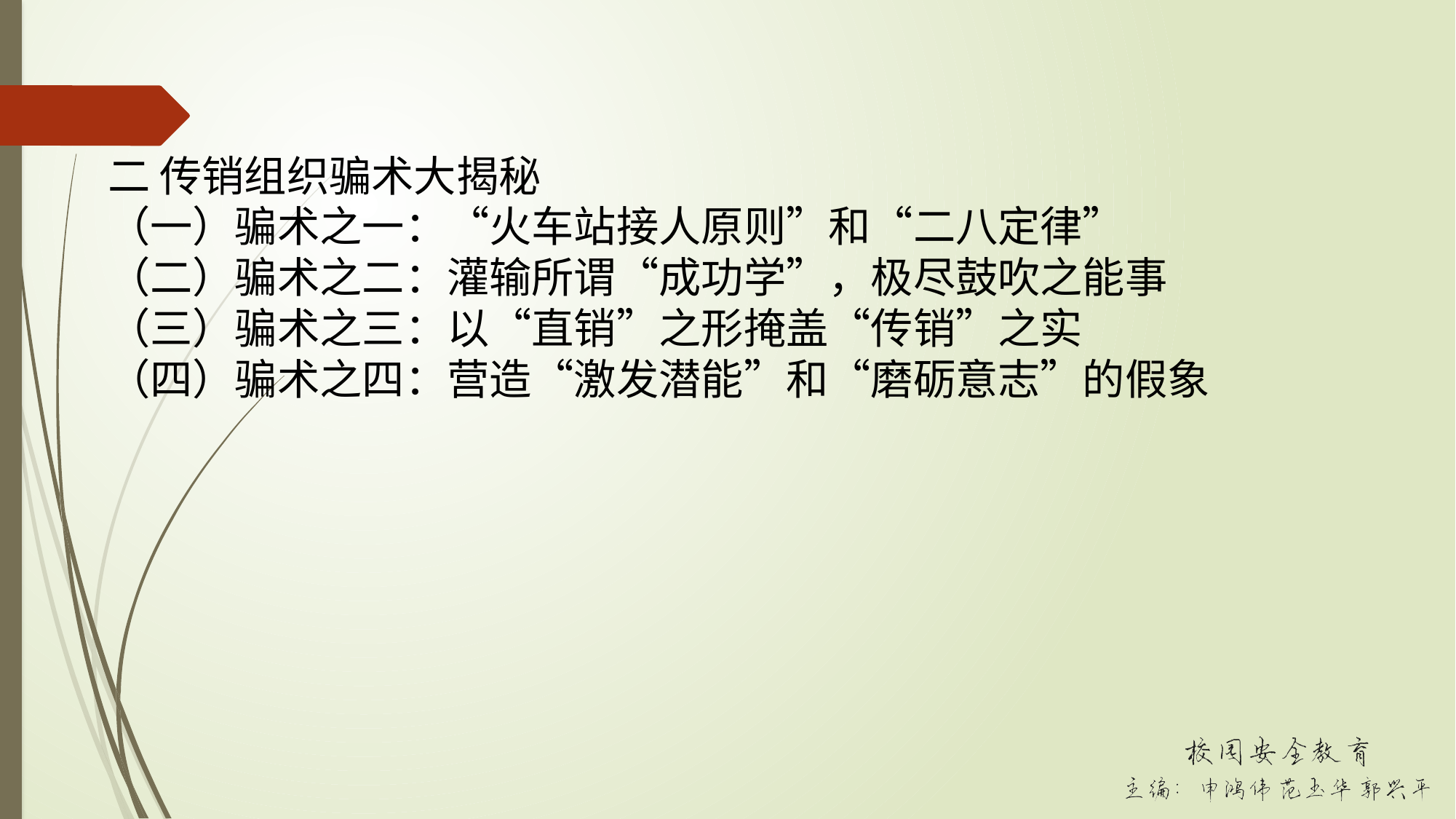

二 传销组织骗术大揭秘
（一）骗术之一：“火车站接人原则”和“二八定律”
（二）骗术之二：灌输所谓“成功学”，极尽鼓吹之能事
（三）骗术之三：以“直销”之形掩盖“传销”之实
（四）骗术之四：营造“激发潜能”和“磨砺意志”的假象